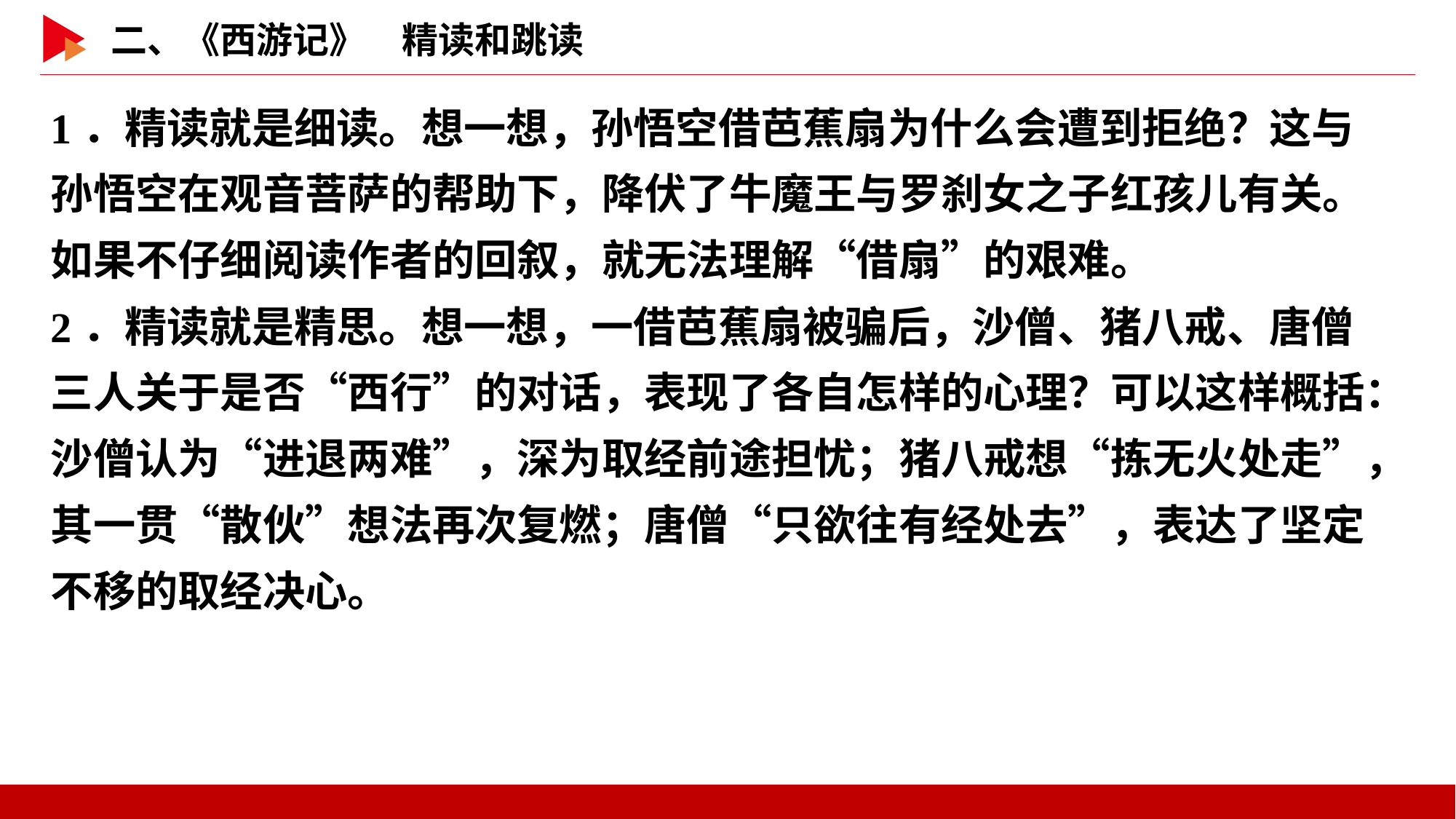

1．精读就是细读。想一想，孙悟空借芭蕉扇为什么会遭到拒绝？这与孙悟空在观音菩萨的帮助下，降伏了牛魔王与罗刹女之子红孩儿有关。如果不仔细阅读作者的回叙，就无法理解“借扇”的艰难。
2．精读就是精思。想一想，一借芭蕉扇被骗后，沙僧、猪八戒、唐僧三人关于是否“西行”的对话，表现了各自怎样的心理？可以这样概括：沙僧认为“进退两难”，深为取经前途担忧；猪八戒想“拣无火处走”，其一贯“散伙”想法再次复燃；唐僧“只欲往有经处去”，表达了坚定不移的取经决心。